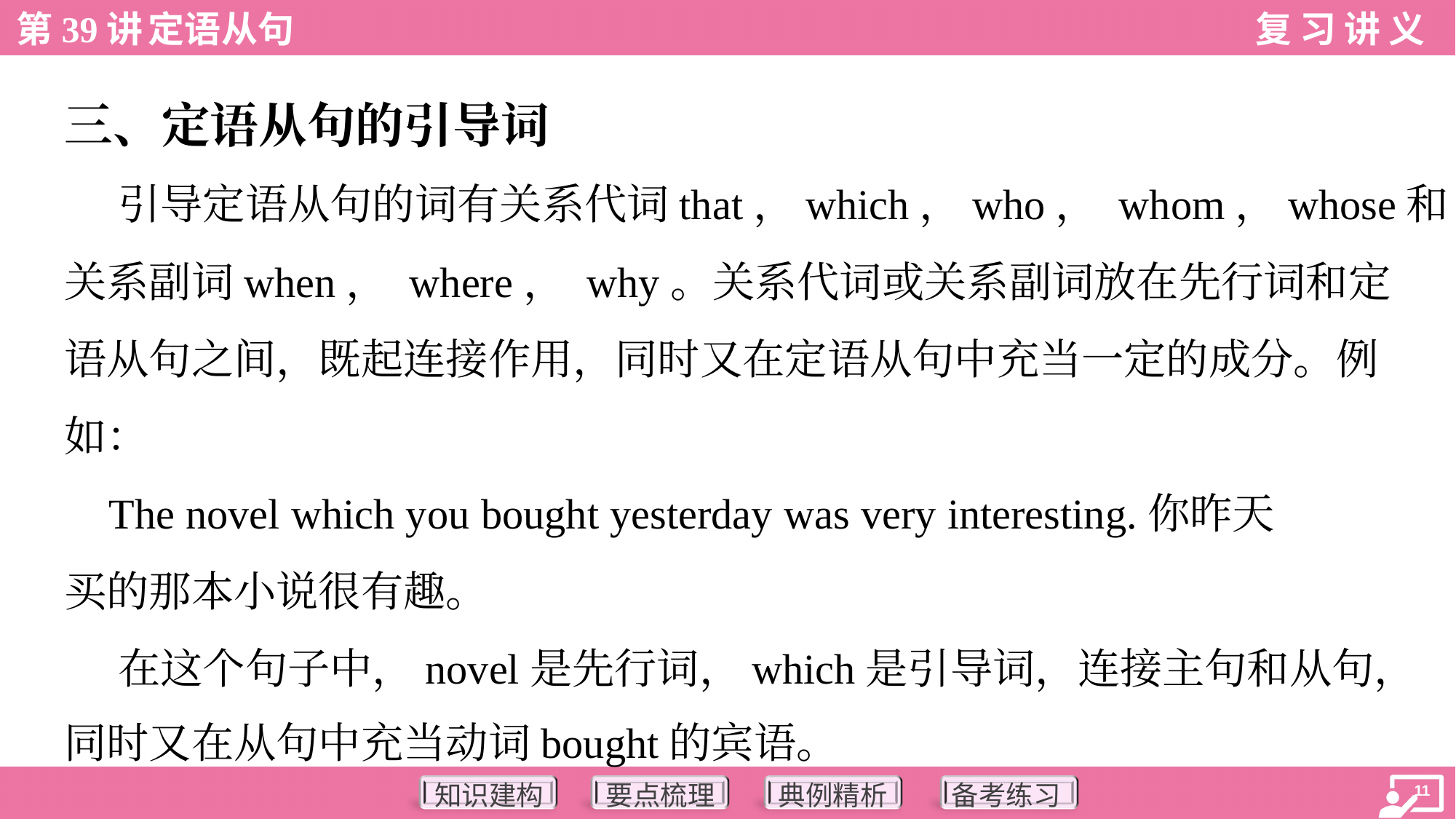

三、定语从句的引导词
    引导定语从句的词有关系代词that，which，who， whom，whose和
关系副词when， where， why。关系代词或关系副词放在先行词和定
语从句之间，既起连接作用，同时又在定语从句中充当一定的成分。例
如：
    The novel which you bought yesterday was very interesting.你昨天
买的那本小说很有趣。
    在这个句子中，novel是先行词，which是引导词，连接主句和从句，
同时又在从句中充当动词bought的宾语。